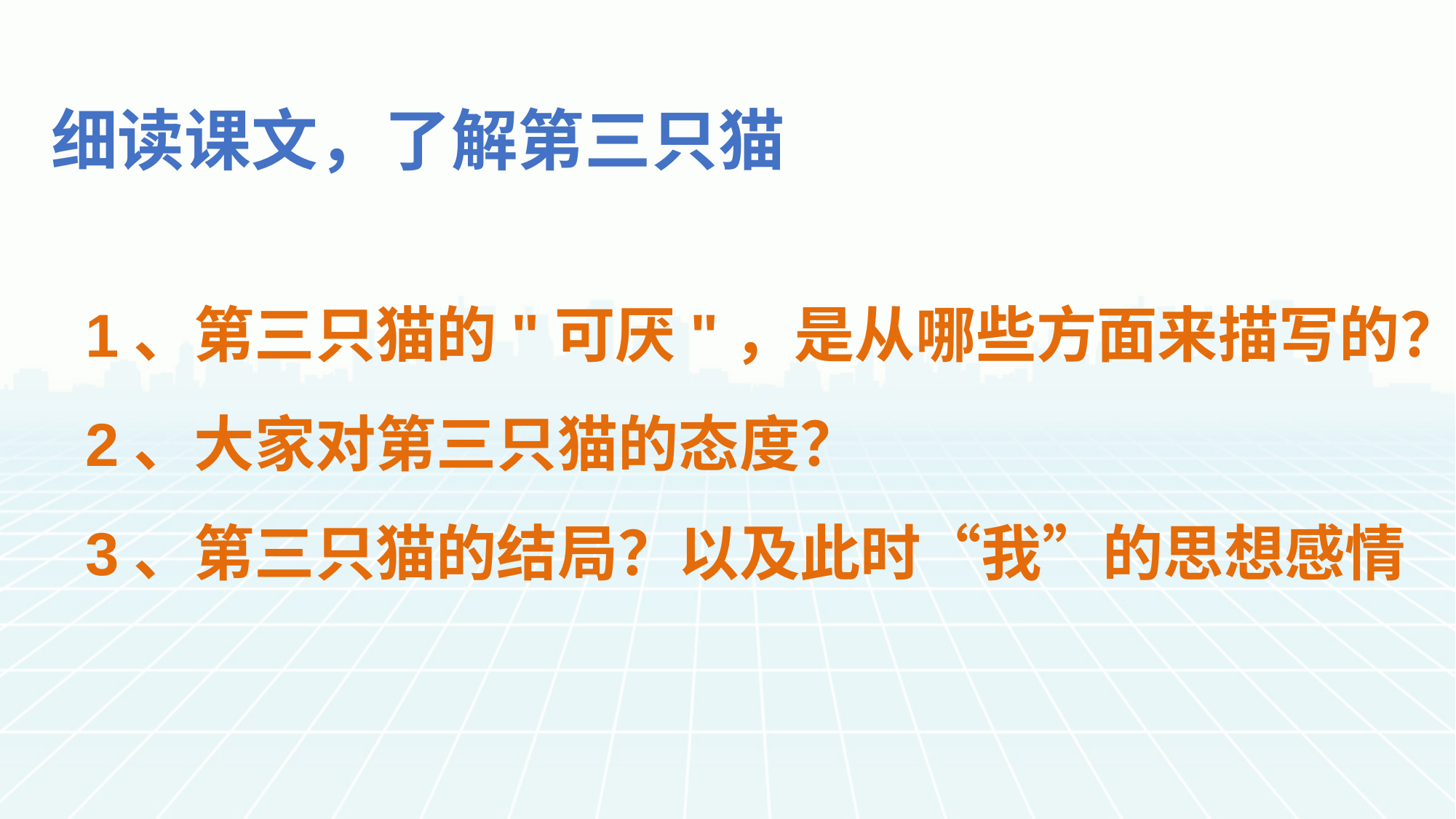

细读课文，了解第三只猫
1、第三只猫的"可厌"，是从哪些方面来描写的？
2、大家对第三只猫的态度？
3、第三只猫的结局？以及此时“我”的思想感情